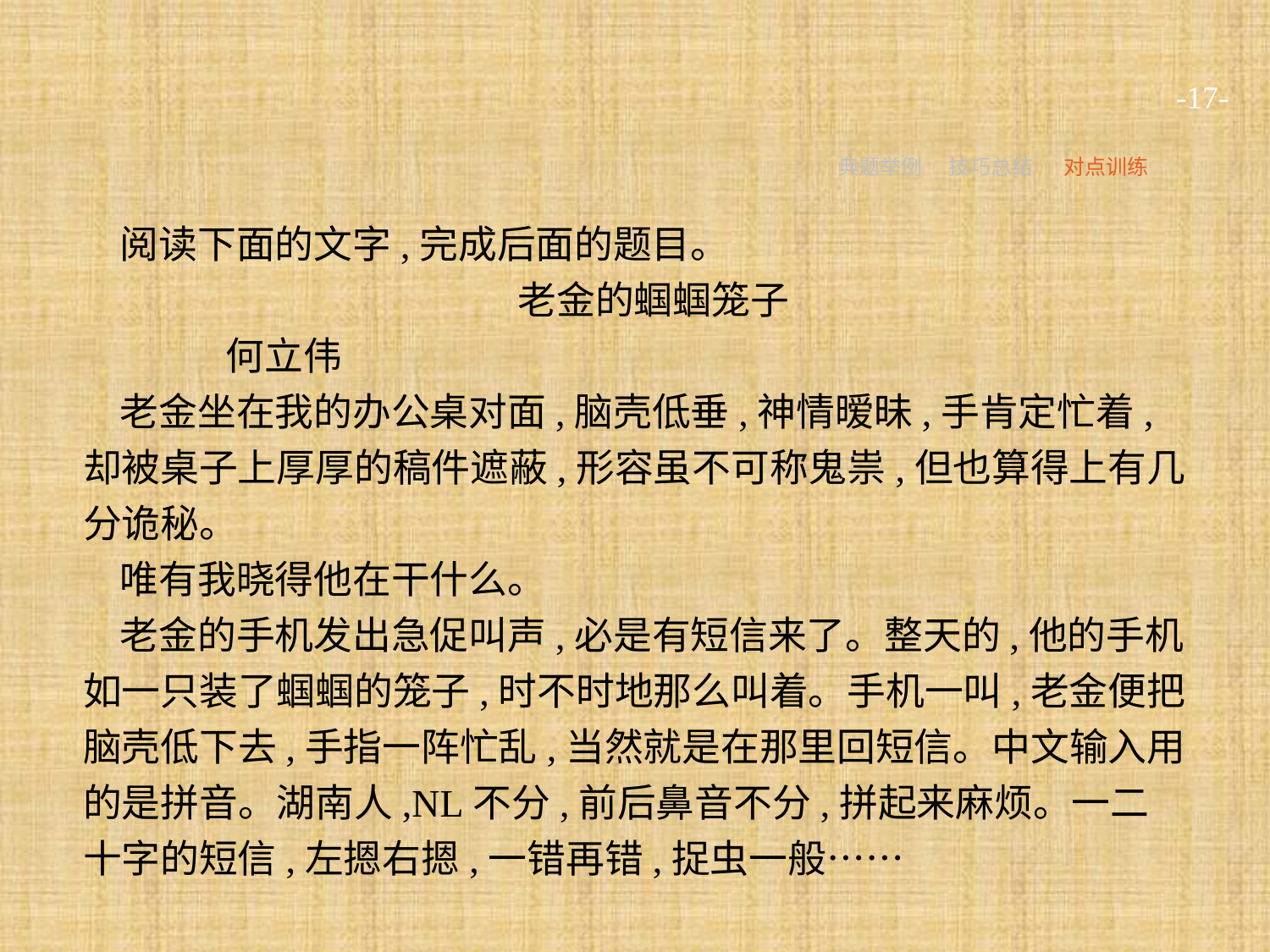

-17-
典题举例
技巧总结
对点训练
阅读下面的文字,完成后面的题目。
老金的蝈蝈笼子
	何立伟
老金坐在我的办公桌对面,脑壳低垂,神情暧昧,手肯定忙着,却被桌子上厚厚的稿件遮蔽,形容虽不可称鬼祟,但也算得上有几分诡秘。
唯有我晓得他在干什么。
老金的手机发出急促叫声,必是有短信来了。整天的,他的手机如一只装了蝈蝈的笼子,时不时地那么叫着。手机一叫,老金便把脑壳低下去,手指一阵忙乱,当然就是在那里回短信。中文输入用的是拼音。湖南人,NL不分,前后鼻音不分,拼起来麻烦。一二十字的短信,左摁右摁,一错再错,捉虫一般……